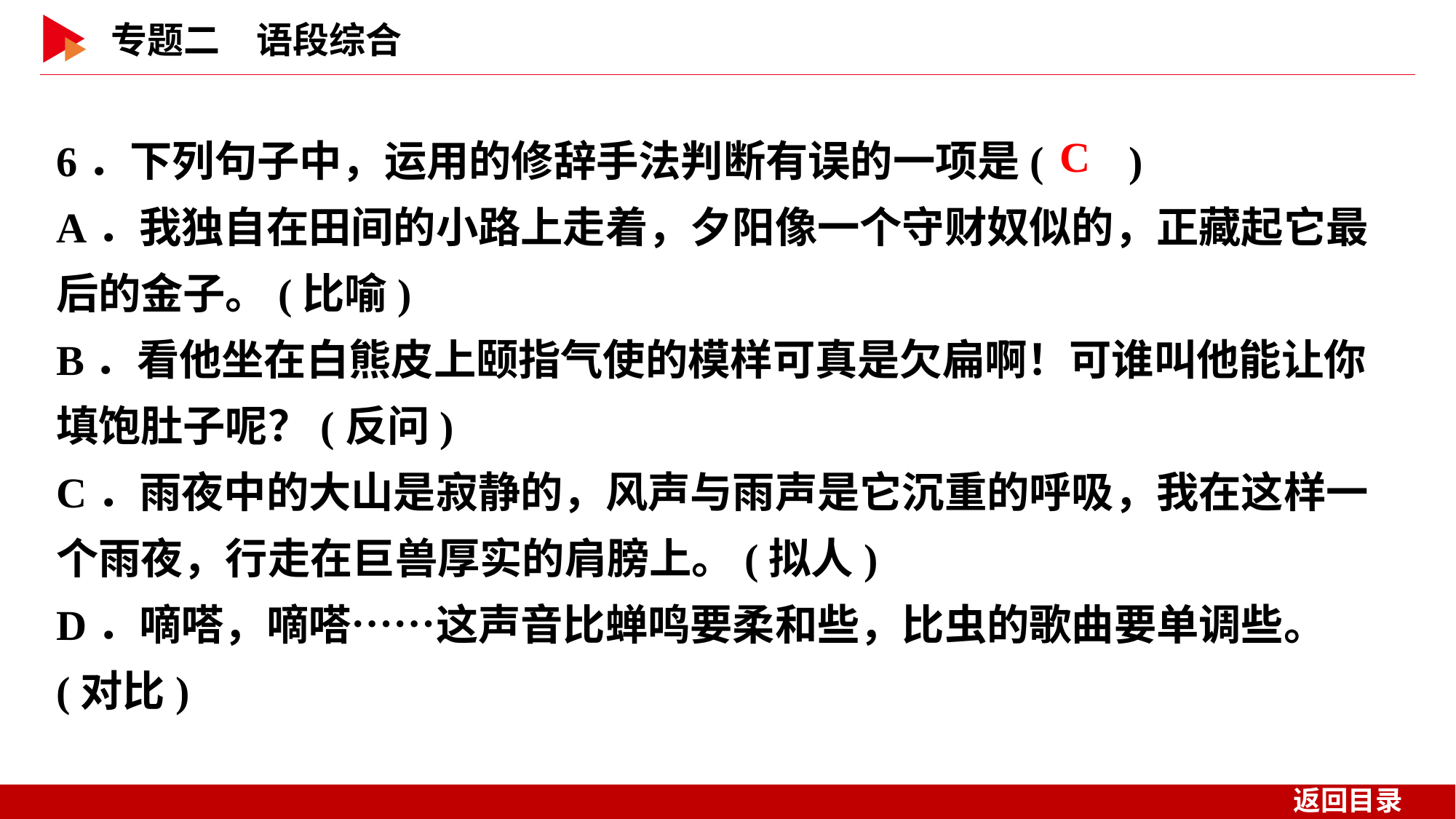

6．下列句子中，运用的修辞手法判断有误的一项是(        )
A．我独自在田间的小路上走着，夕阳像一个守财奴似的，正藏起它最后的金子。(比喻)
B．看他坐在白熊皮上颐指气使的模样可真是欠扁啊！可谁叫他能让你填饱肚子呢？(反问)
C．雨夜中的大山是寂静的，风声与雨声是它沉重的呼吸，我在这样一个雨夜，行走在巨兽厚实的肩膀上。(拟人)
D．嘀嗒，嘀嗒……这声音比蝉鸣要柔和些，比虫的歌曲要单调些。(对比)
   C